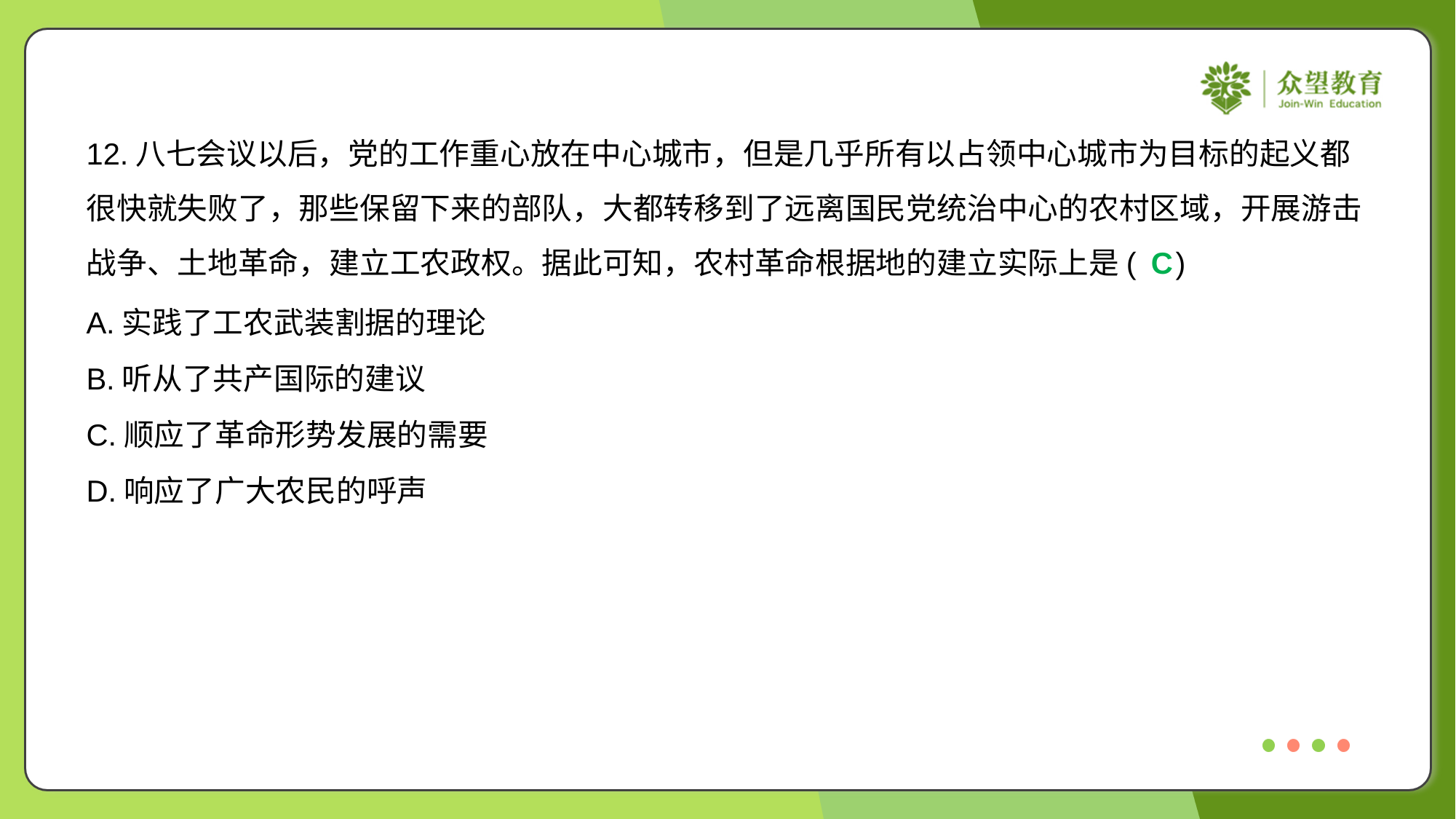

12.八七会议以后，党的工作重心放在中心城市，但是几乎所有以占领中心城市为目标的起义都
很快就失败了，那些保留下来的部队，大都转移到了远离国民党统治中心的农村区域，开展游击
战争、土地革命，建立工农政权。据此可知，农村革命根据地的建立实际上是(     )
C
A.实践了工农武装割据的理论
B.听从了共产国际的建议
C.顺应了革命形势发展的需要
D.响应了广大农民的呼声